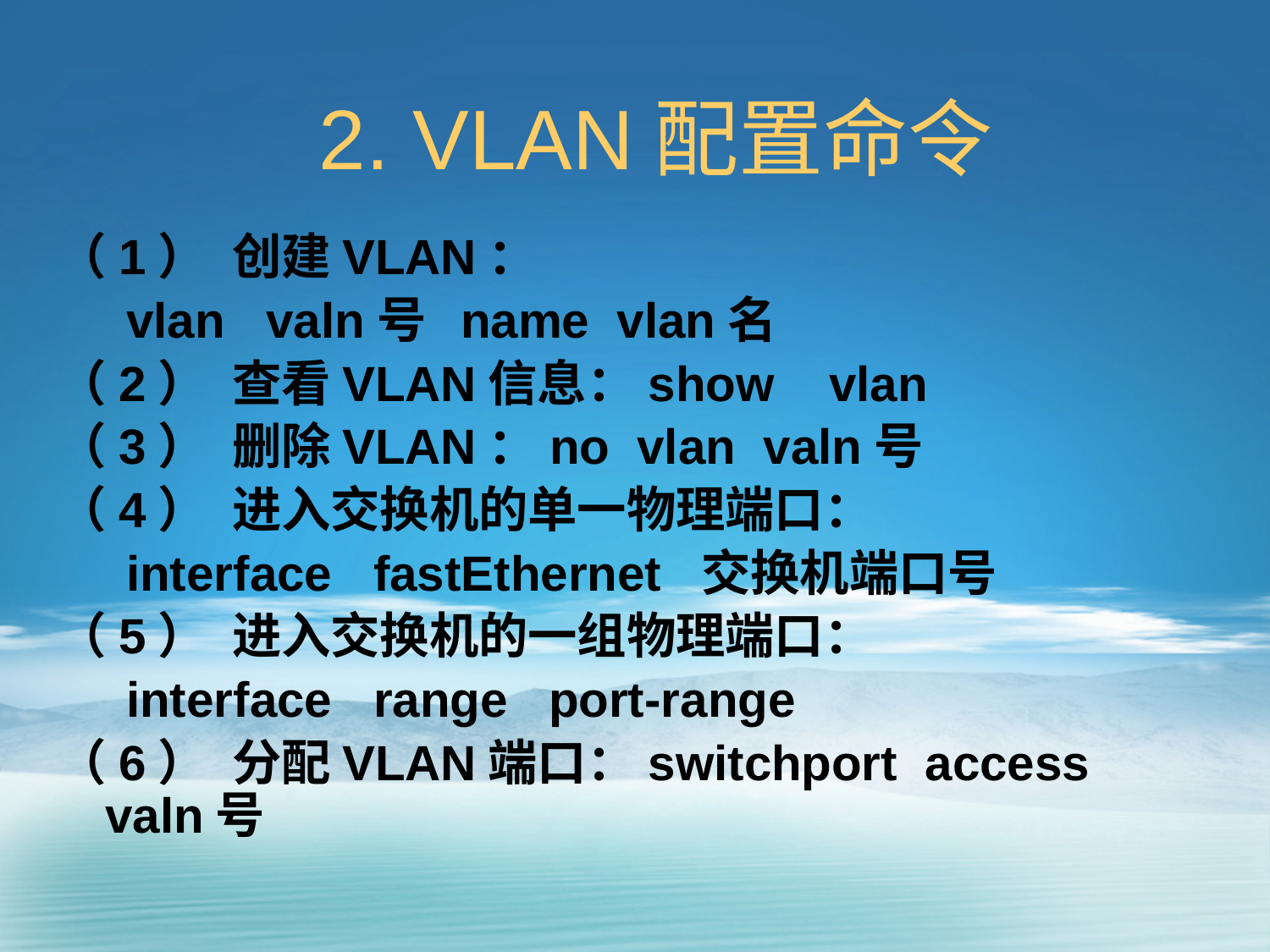

# 2. VLAN配置命令
（1）	创建VLAN：
     vlan   valn号  name  vlan名
（2）	查看VLAN信息：show    vlan
（3）	删除VLAN：no  vlan  valn号
（4）	进入交换机的单一物理端口：
     interface   fastEthernet  交换机端口号
（5）	进入交换机的一组物理端口：
     interface   range   port-range
（6）	分配VLAN端口：switchport  access   valn号